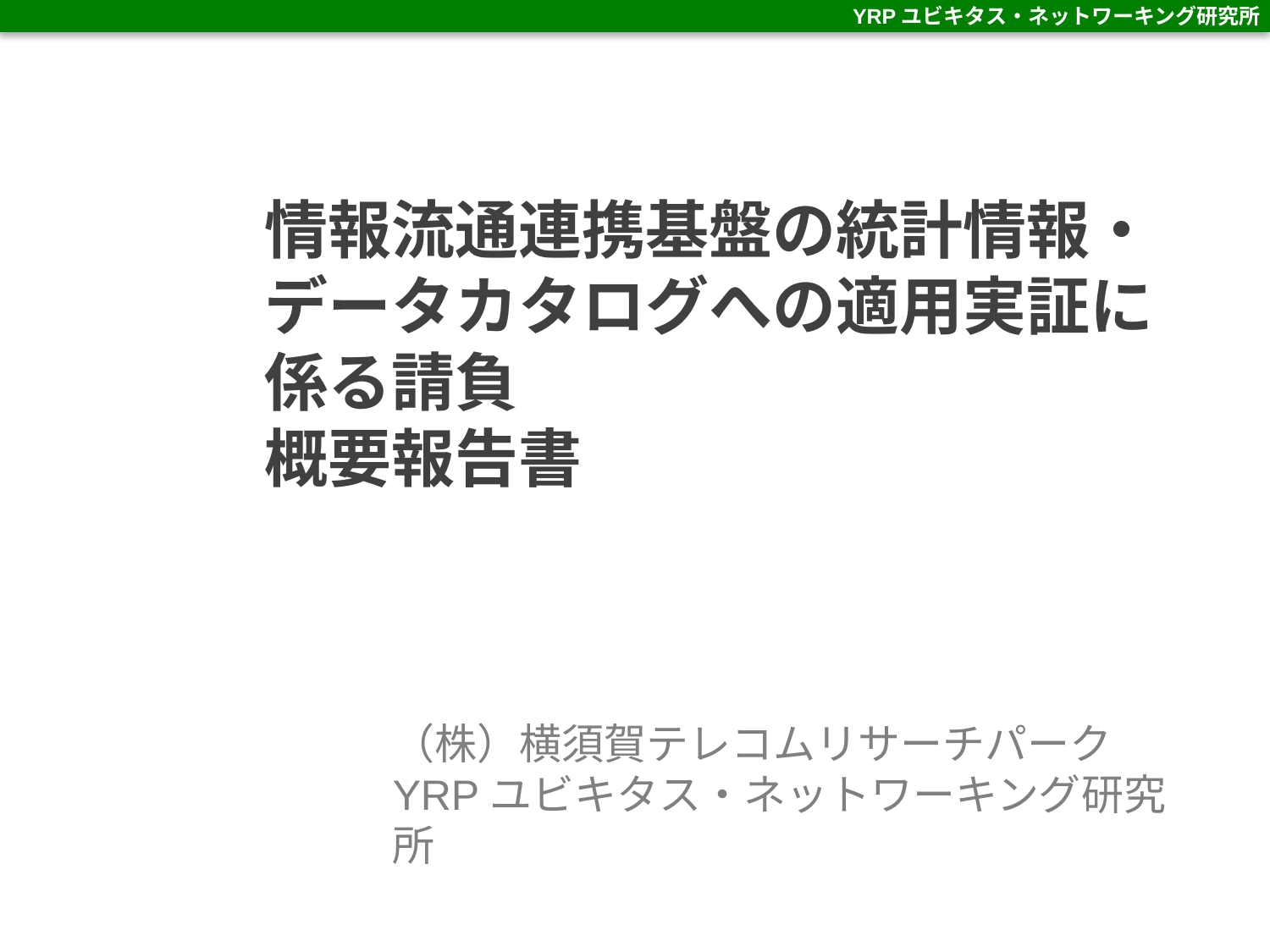

# 情報流通連携基盤の統計情報・データカタログへの適用実証に係る請負 概要報告書
（株）横須賀テレコムリサーチパーク
YRPユビキタス・ネットワーキング研究所